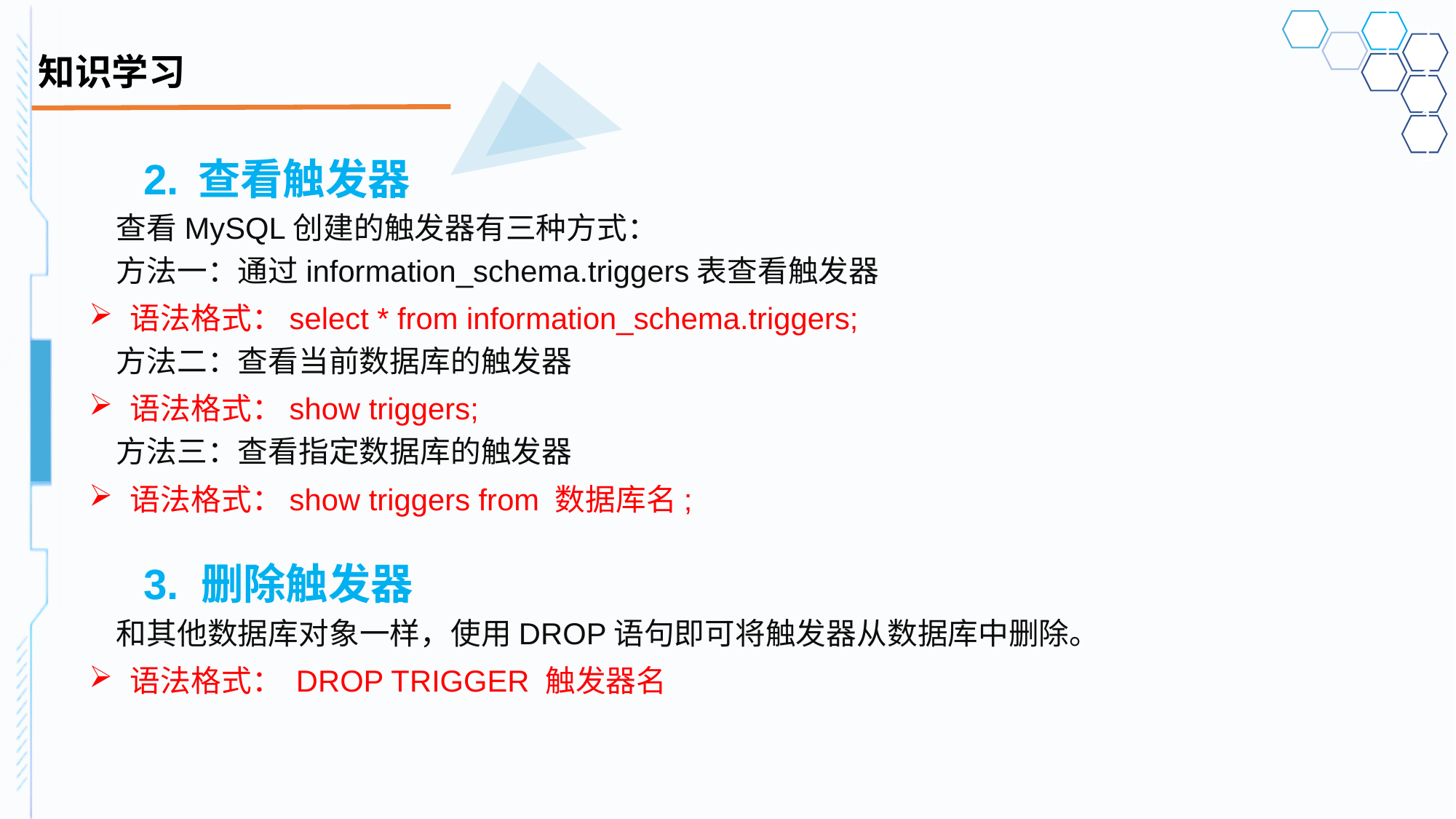

# 知识学习

2.	查看触发器
查看MySQL创建的触发器有三种方式：
方法一：通过information_schema.triggers表查看触发器
语法格式：select * from information_schema.triggers;
方法二：查看当前数据库的触发器
语法格式：show triggers;
方法三：查看指定数据库的触发器
语法格式：show triggers from 数据库名;
3. 删除触发器
和其他数据库对象一样，使用DROP语句即可将触发器从数据库中删除。
语法格式： DROP TRIGGER 触发器名